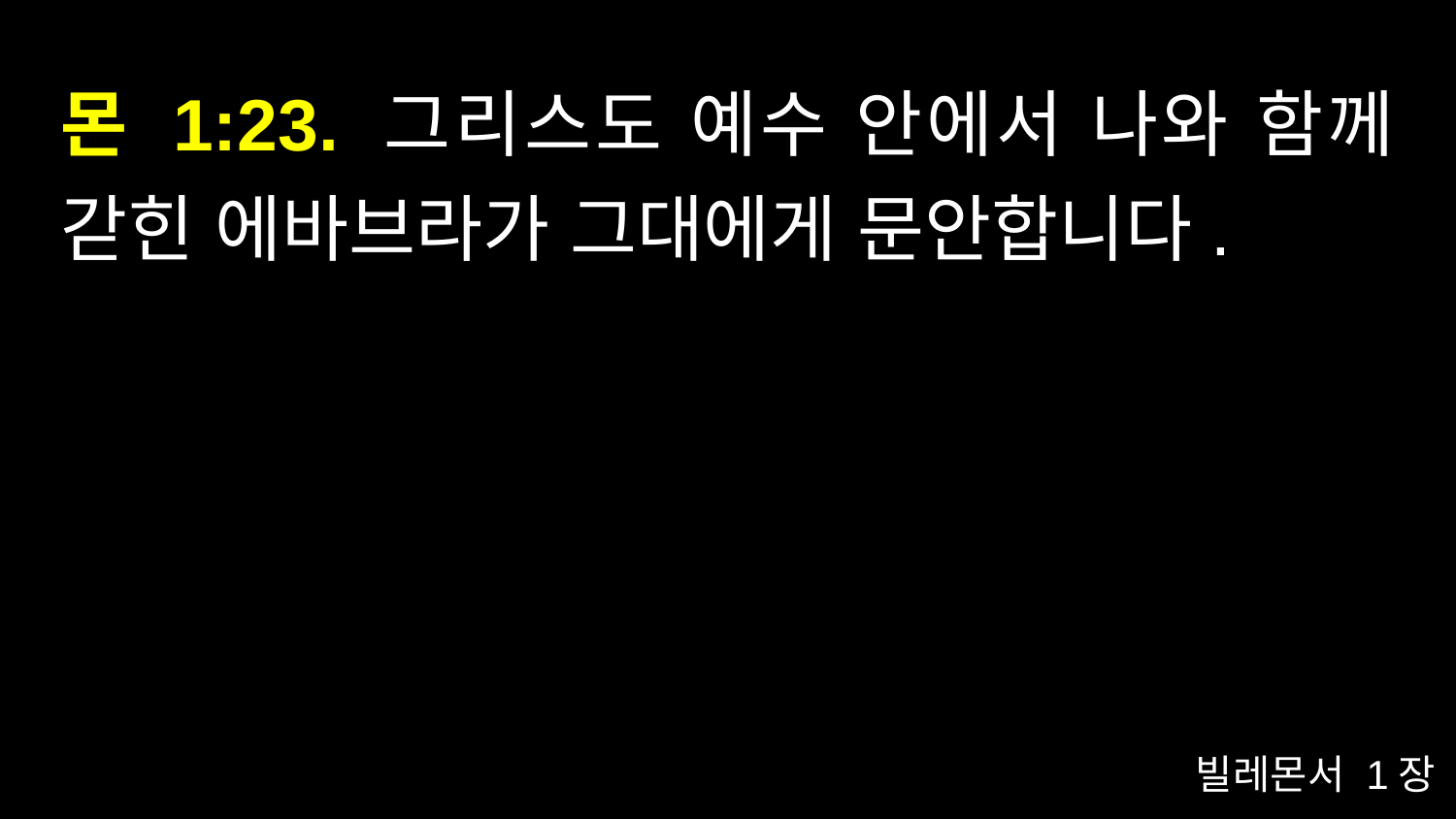

# 몬 1:23. 그리스도 예수 안에서 나와 함께 갇힌 에바브라가 그대에게 문안합니다.
빌레몬서 1장